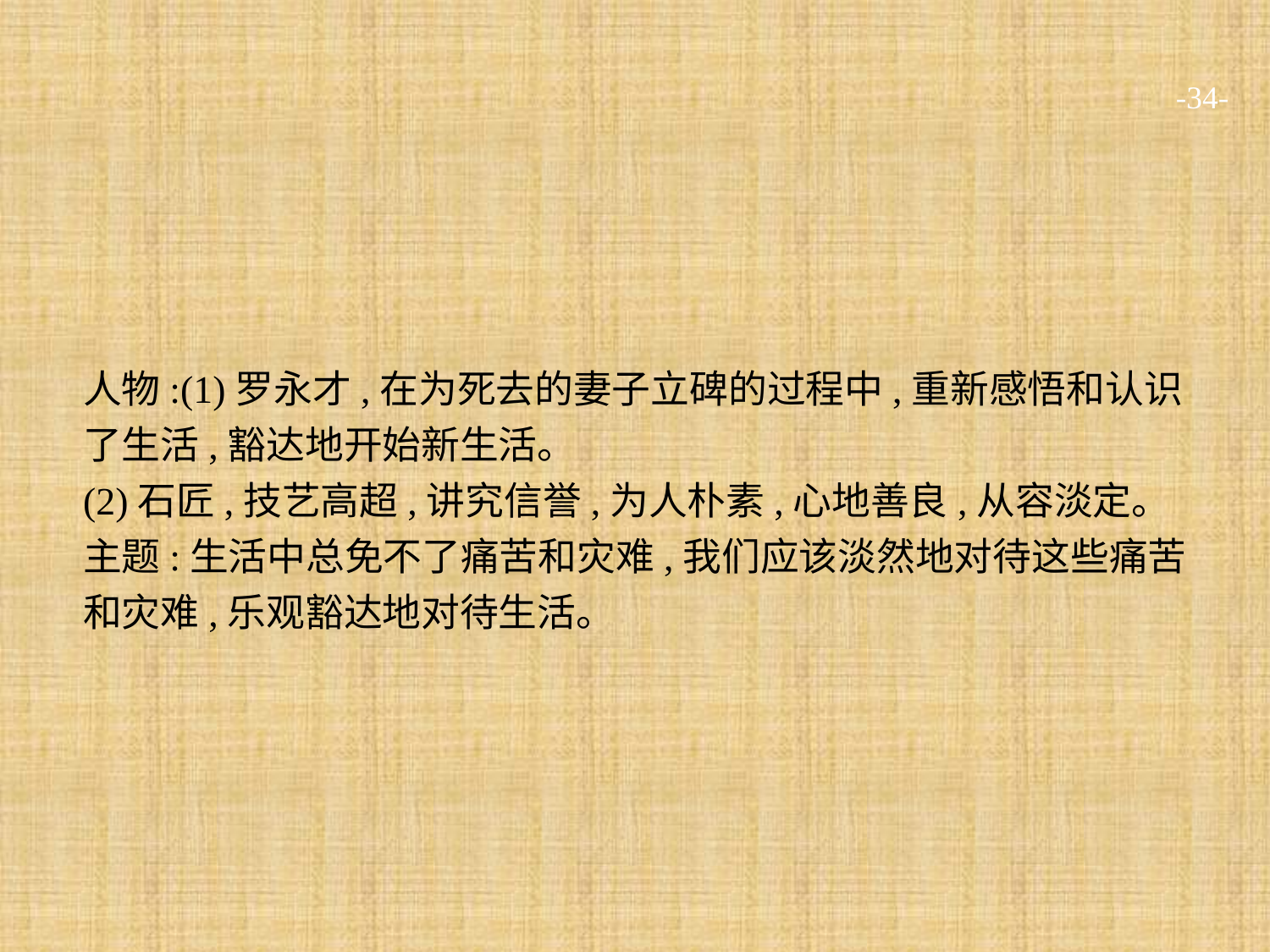

-34-
人物:(1)罗永才,在为死去的妻子立碑的过程中,重新感悟和认识了生活,豁达地开始新生活。
(2)石匠,技艺高超,讲究信誉,为人朴素,心地善良,从容淡定。
主题:生活中总免不了痛苦和灾难,我们应该淡然地对待这些痛苦和灾难,乐观豁达地对待生活。